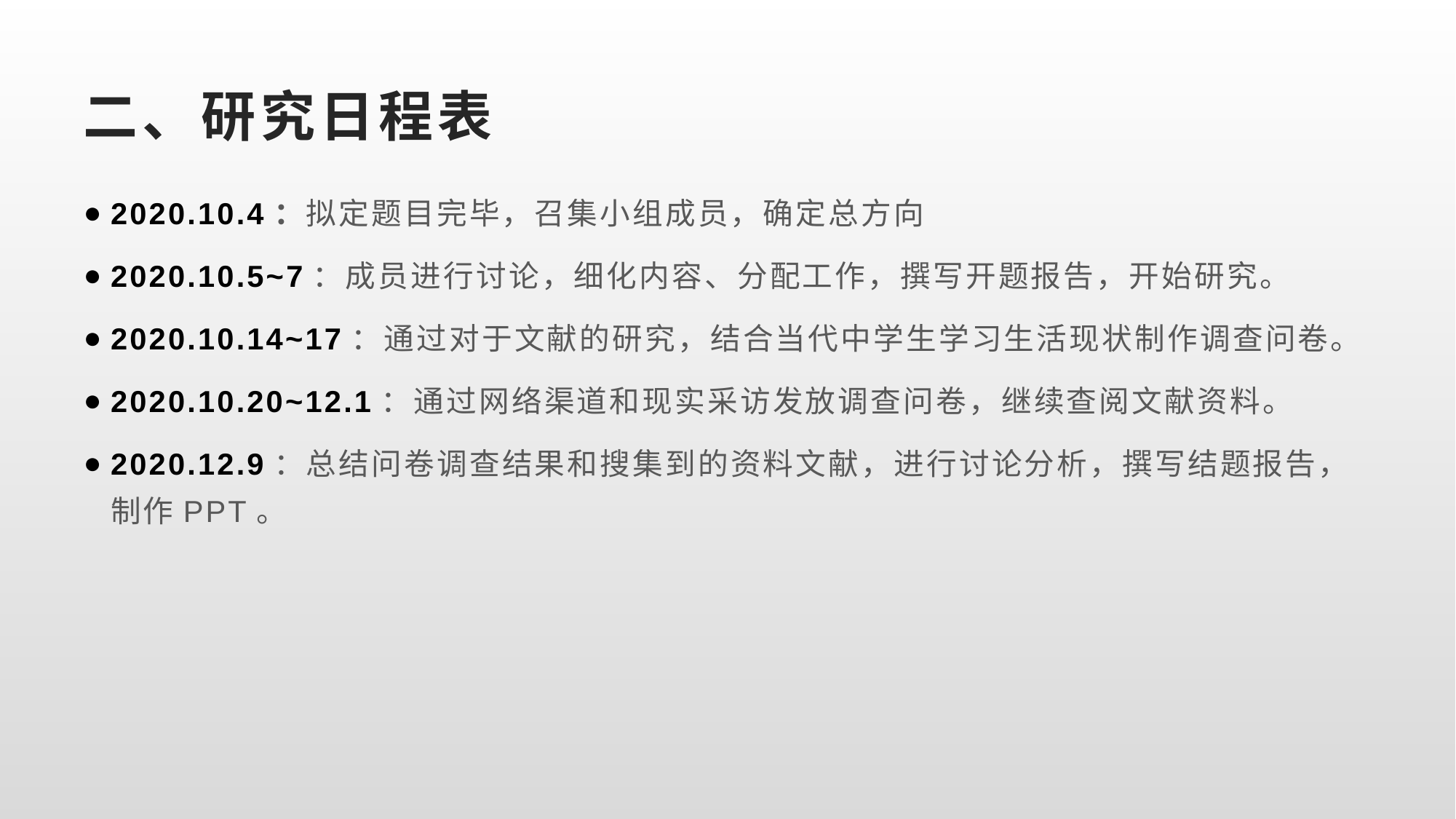

# 二、研究日程表
2020.10.4：拟定题目完毕，召集小组成员，确定总方向
2020.10.5~7：成员进行讨论，细化内容、分配工作，撰写开题报告，开始研究。
2020.10.14~17：通过对于文献的研究，结合当代中学生学习生活现状制作调查问卷。
2020.10.20~12.1：通过网络渠道和现实采访发放调查问卷，继续查阅文献资料。
2020.12.9：总结问卷调查结果和搜集到的资料文献，进行讨论分析，撰写结题报告，制作PPT。